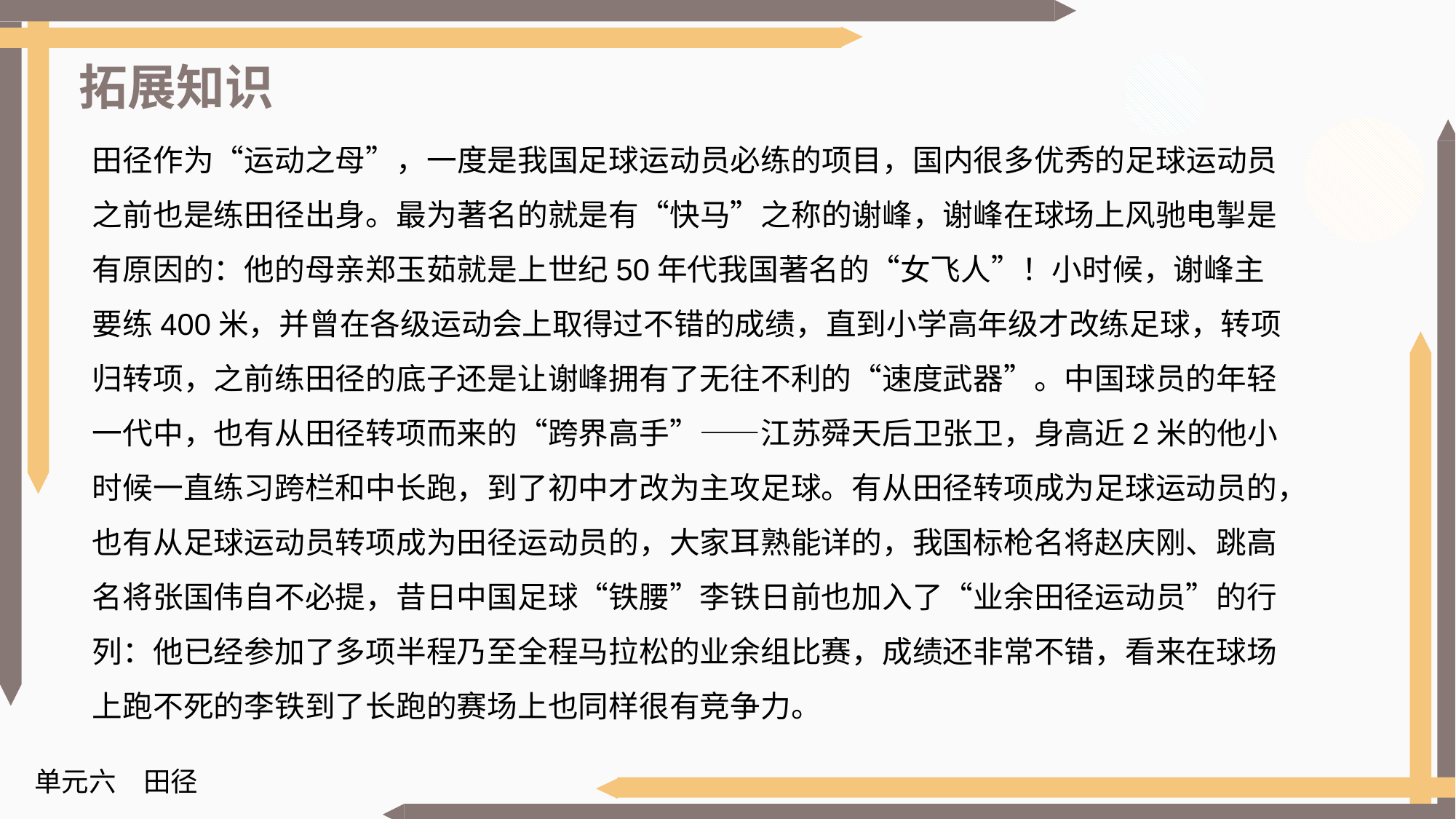

拓展知识

田径作为“运动之母”，一度是我国足球运动员必练的项目，国内很多优秀的足球运动员之前也是练田径出身。最为著名的就是有“快马”之称的谢峰，谢峰在球场上风驰电掣是有原因的：他的母亲郑玉茹就是上世纪50年代我国著名的“女飞人”！小时候，谢峰主要练400米，并曾在各级运动会上取得过不错的成绩，直到小学高年级才改练足球，转项归转项，之前练田径的底子还是让谢峰拥有了无往不利的“速度武器”。中国球员的年轻一代中，也有从田径转项而来的“跨界高手”——江苏舜天后卫张卫，身高近2米的他小时候一直练习跨栏和中长跑，到了初中才改为主攻足球。有从田径转项成为足球运动员的，也有从足球运动员转项成为田径运动员的，大家耳熟能详的，我国标枪名将赵庆刚、跳高名将张国伟自不必提，昔日中国足球“铁腰”李铁日前也加入了“业余田径运动员”的行列：他已经参加了多项半程乃至全程马拉松的业余组比赛，成绩还非常不错，看来在球场上跑不死的李铁到了长跑的赛场上也同样很有竞争力。

单元六　田径